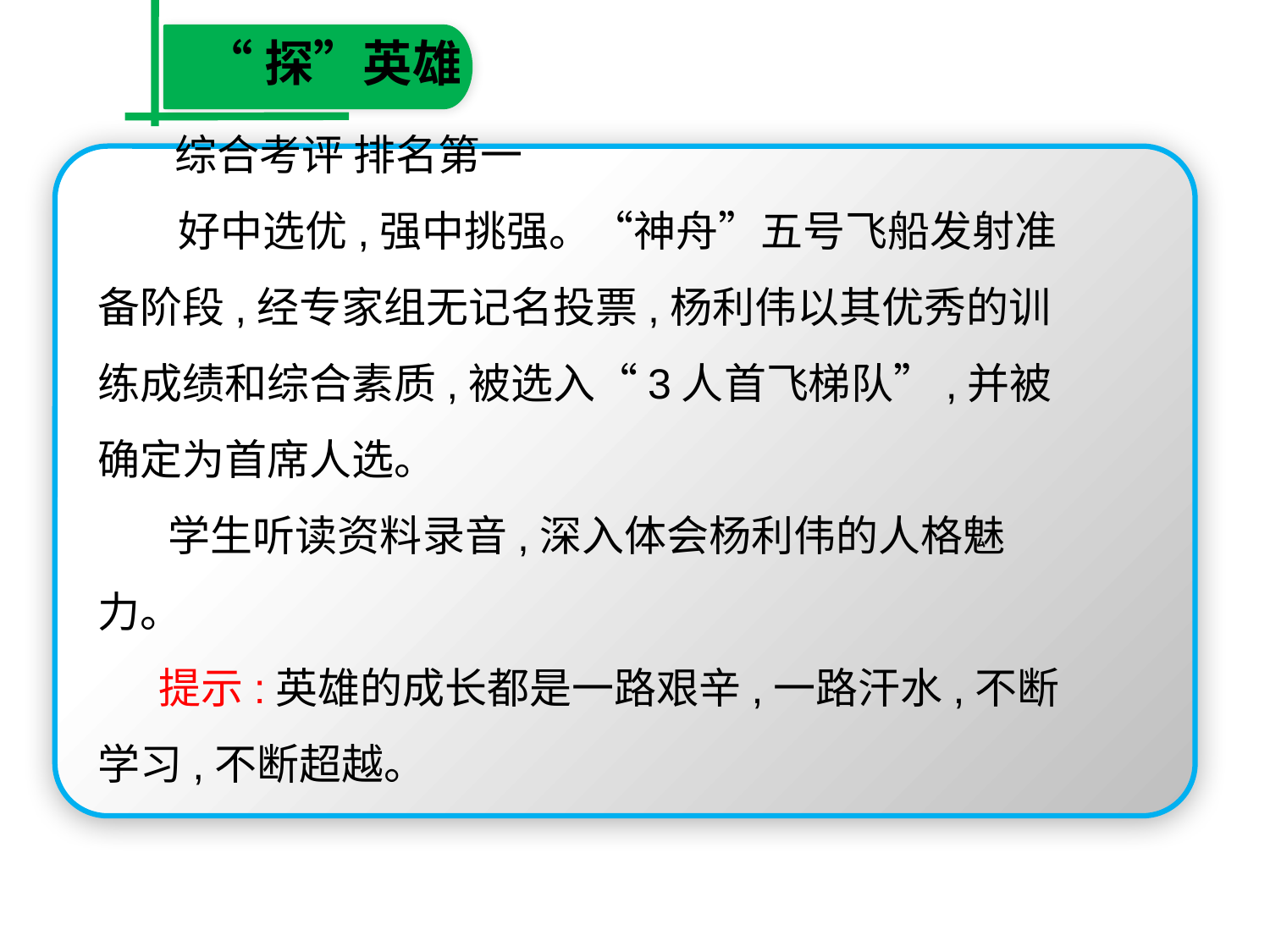

“探”英雄
       综合考评 排名第一
　    好中选优,强中挑强。“神舟”五号飞船发射准备阶段,经专家组无记名投票,杨利伟以其优秀的训练成绩和综合素质,被选入“3人首飞梯队”,并被确定为首席人选。
　   学生听读资料录音,深入体会杨利伟的人格魅力。
　  提示:英雄的成长都是一路艰辛,一路汗水,不断学习,不断超越。